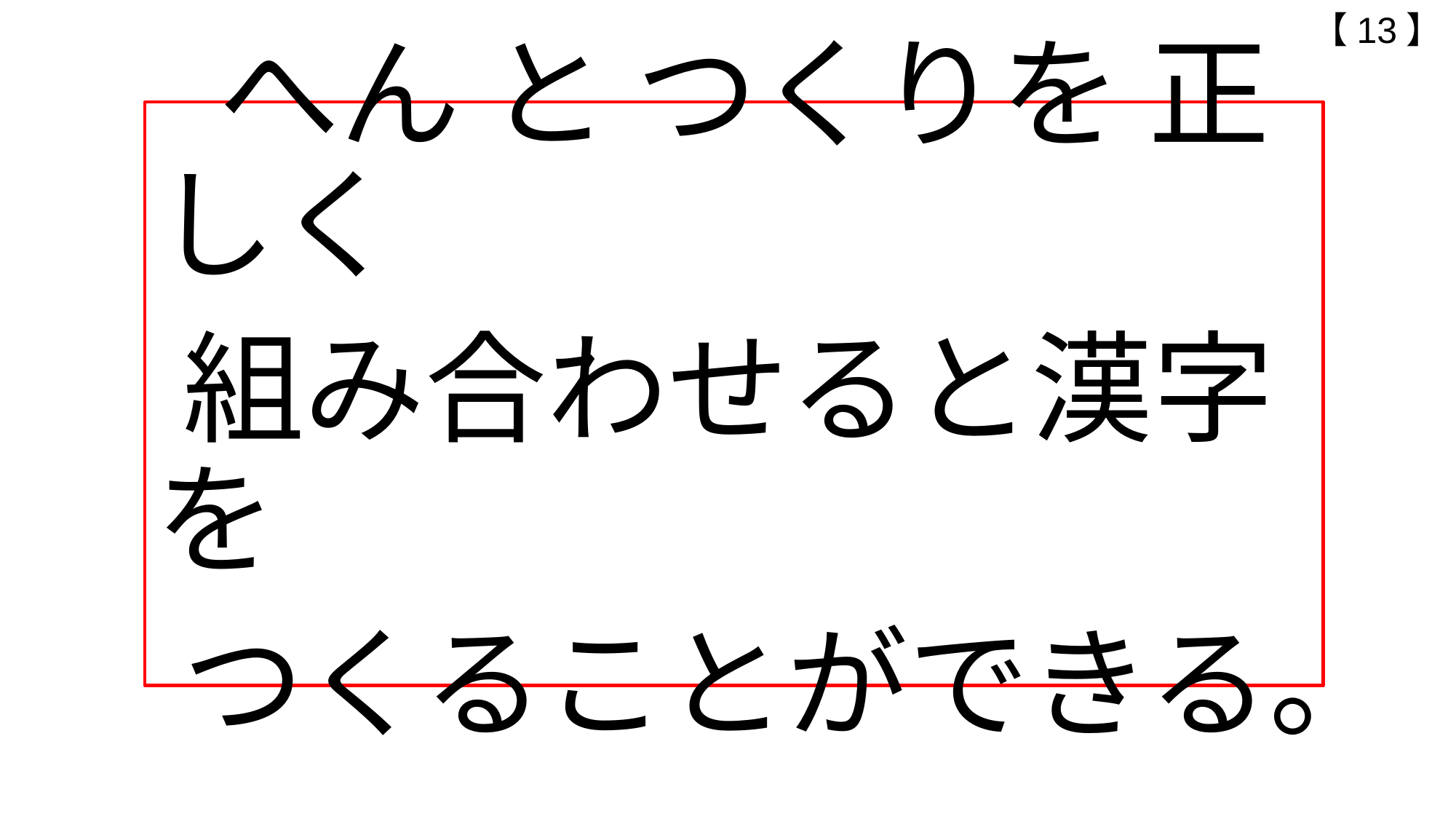

【13】
# へん と つくりを 正しく 組み合わせると漢字を つくることができる。